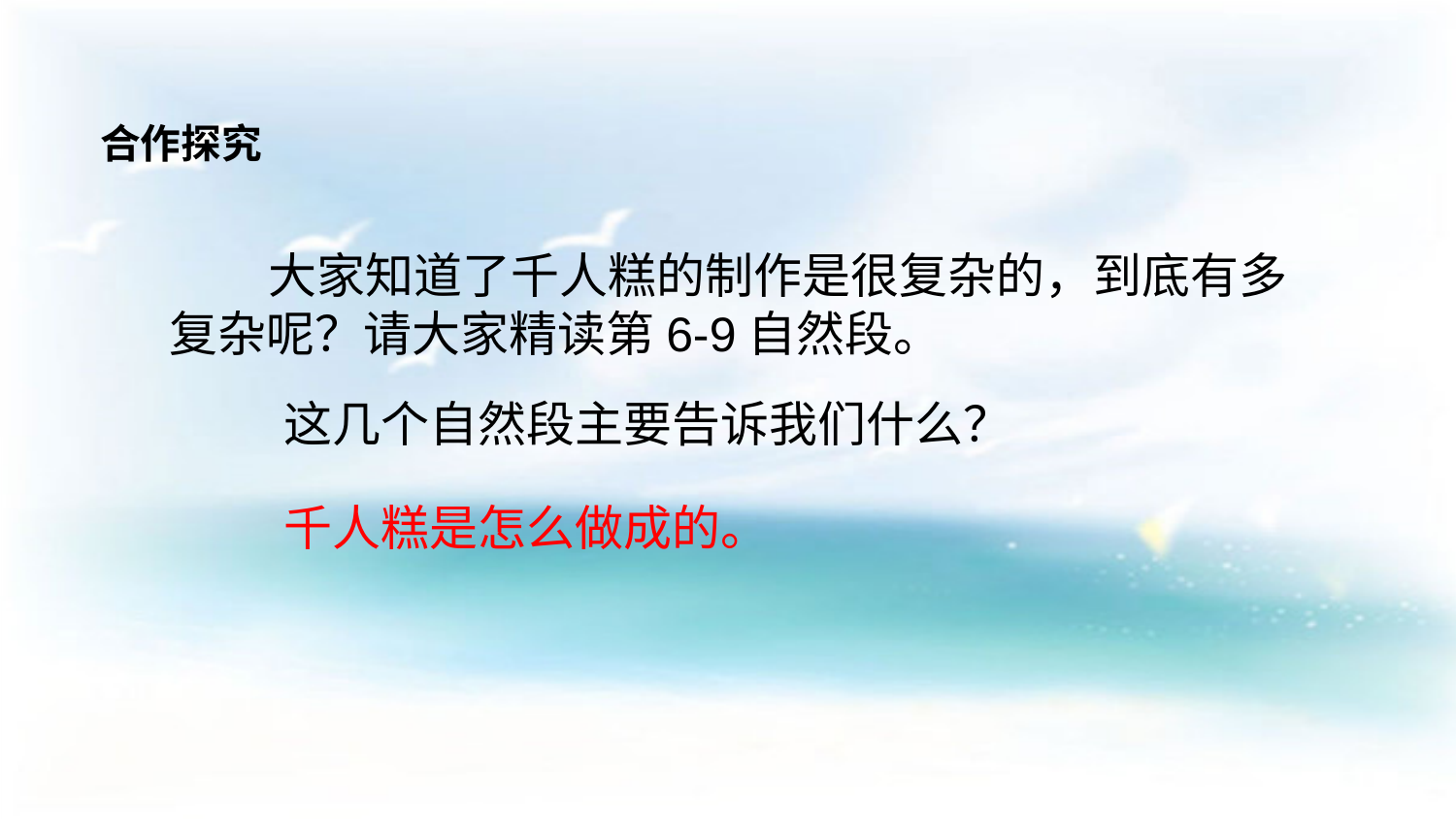

合作探究
        大家知道了千人糕的制作是很复杂的，到底有多复杂呢？请大家精读第6-9自然段。
这几个自然段主要告诉我们什么？
千人糕是怎么做成的。